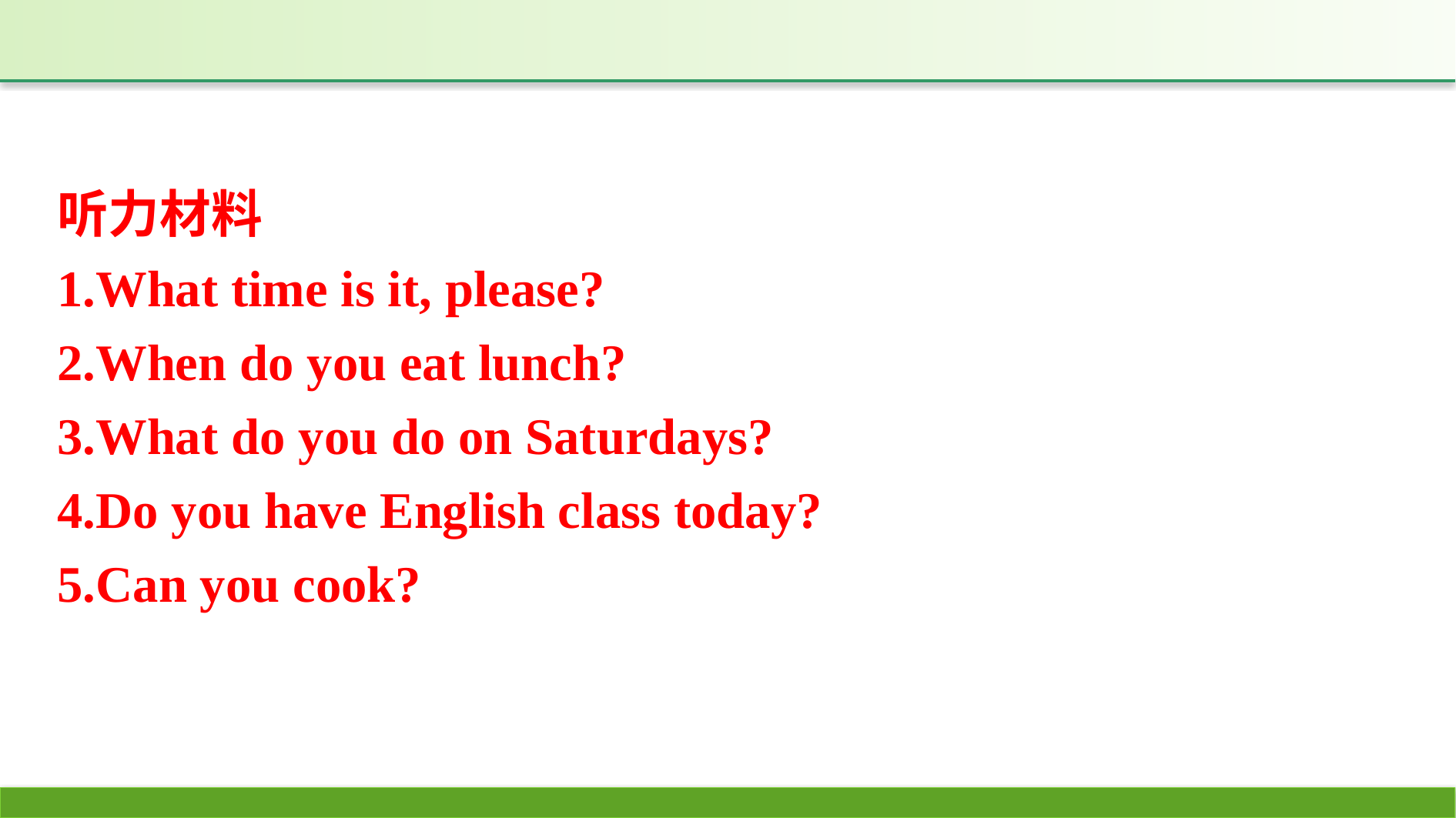

听力材料
1.What time is it, please?
2.When do you eat lunch?
3.What do you do on Saturdays?
4.Do you have English class today?
5.Can you cook?